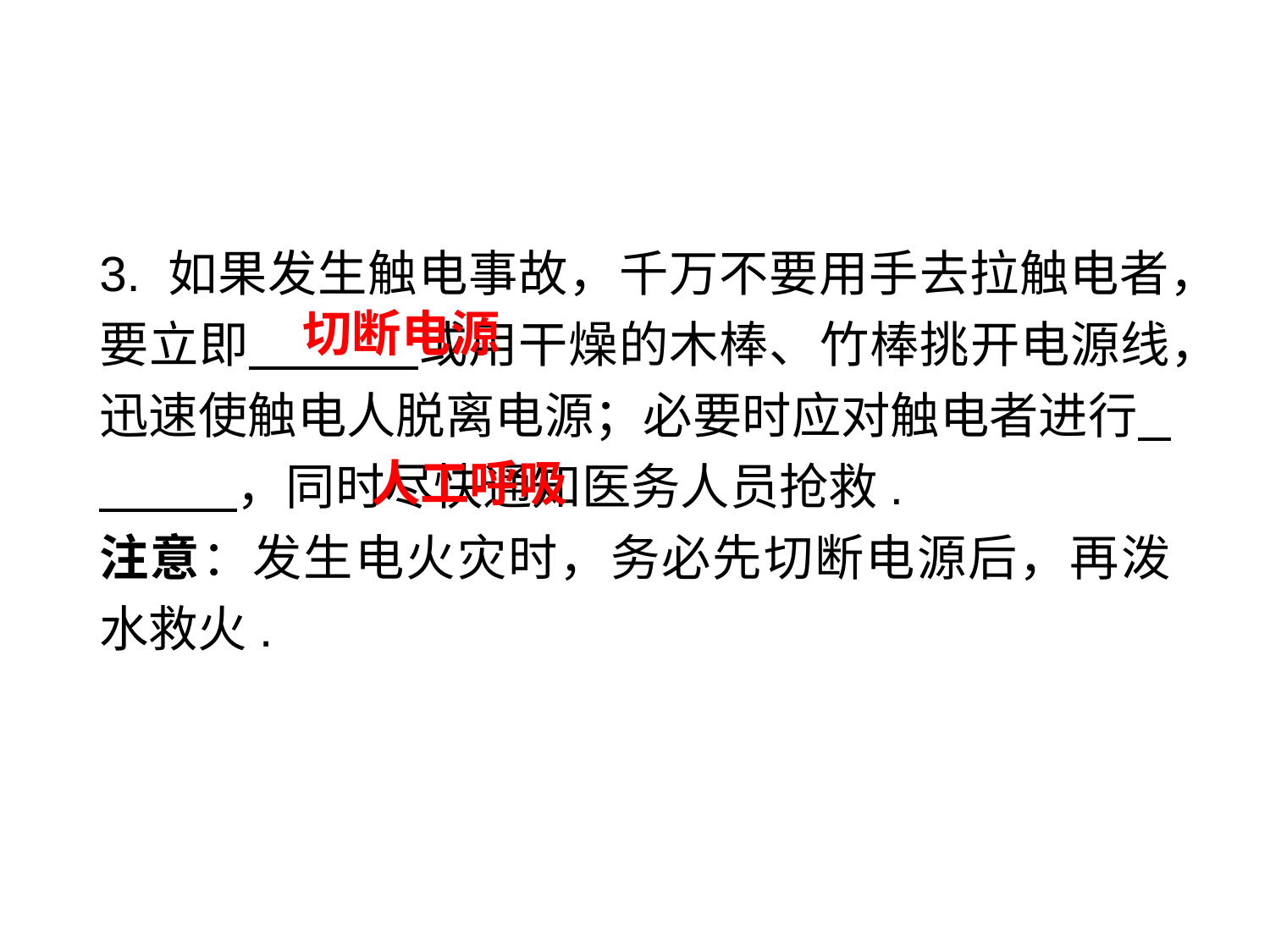

3. 如果发生触电事故，千万不要用手去拉触电者，要立即          　或用干燥的木棒、竹棒挑开电源线，迅速使触电人脱离电源；必要时应对触电者进行            　，同时尽快通知医务人员抢救.
注意：发生电火灾时，务必先切断电源后，再泼水救火.
切断电源
人工呼吸